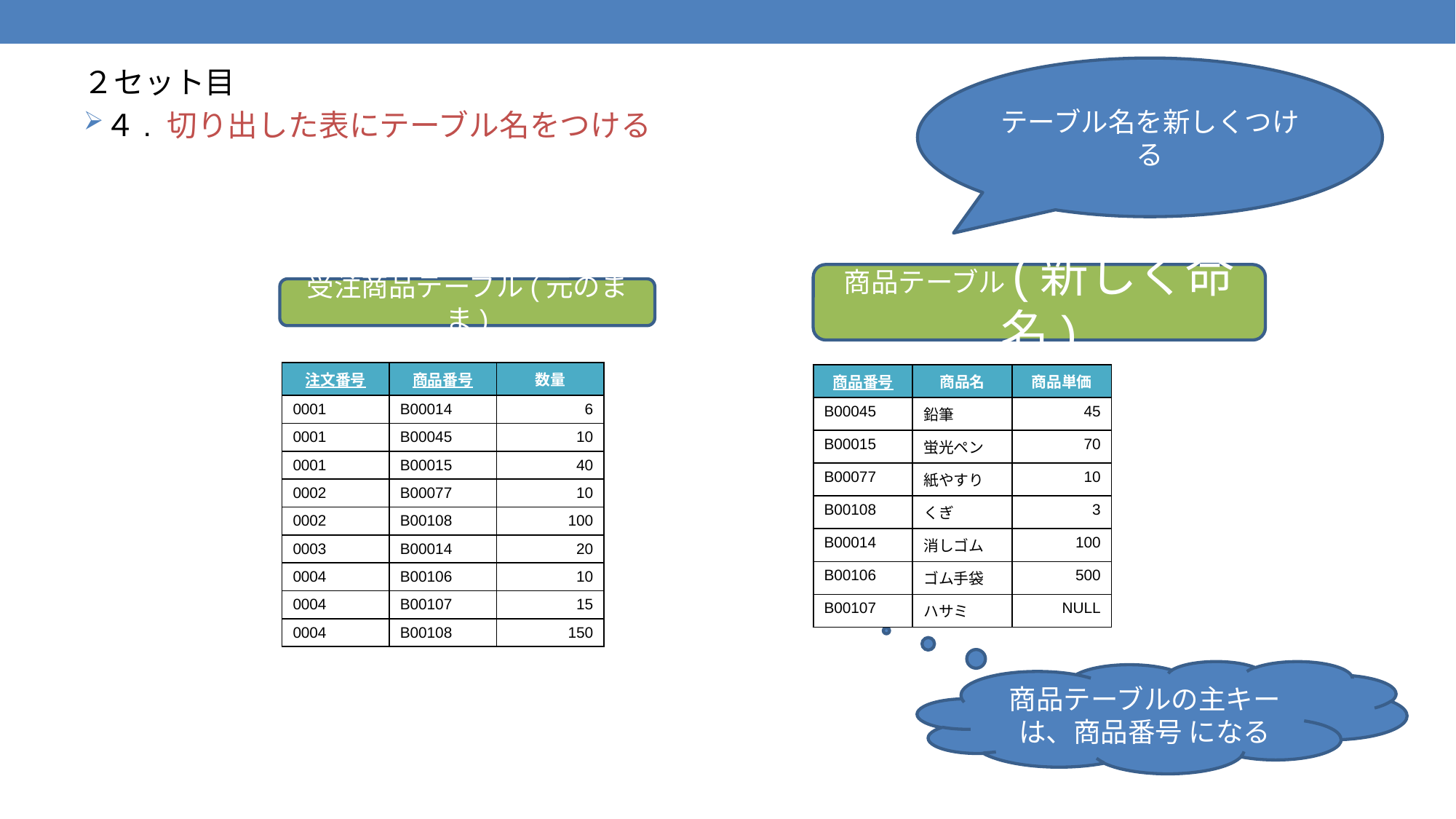

２セット目
４. 切り出した表にテーブル名をつける
テーブル名を新しくつける
商品テーブル(新しく命名)
受注商品テーブル(元のまま)
| 注文番号 | 商品番号 | 数量 |
| --- | --- | --- |
| 0001 | B00014 | 6 |
| 0001 | B00045 | 10 |
| 0001 | B00015 | 40 |
| 0002 | B00077 | 10 |
| 0002 | B00108 | 100 |
| 0003 | B00014 | 20 |
| 0004 | B00106 | 10 |
| 0004 | B00107 | 15 |
| 0004 | B00108 | 150 |
| 商品番号 | 商品名 | 商品単価 |
| --- | --- | --- |
| B00045 | 鉛筆 | 45 |
| B00015 | 蛍光ペン | 70 |
| B00077 | 紙やすり | 10 |
| B00108 | くぎ | 3 |
| B00014 | 消しゴム | 100 |
| B00106 | ゴム手袋 | 500 |
| B00107 | ハサミ | NULL |
商品テーブルの主キーは、商品番号 になる